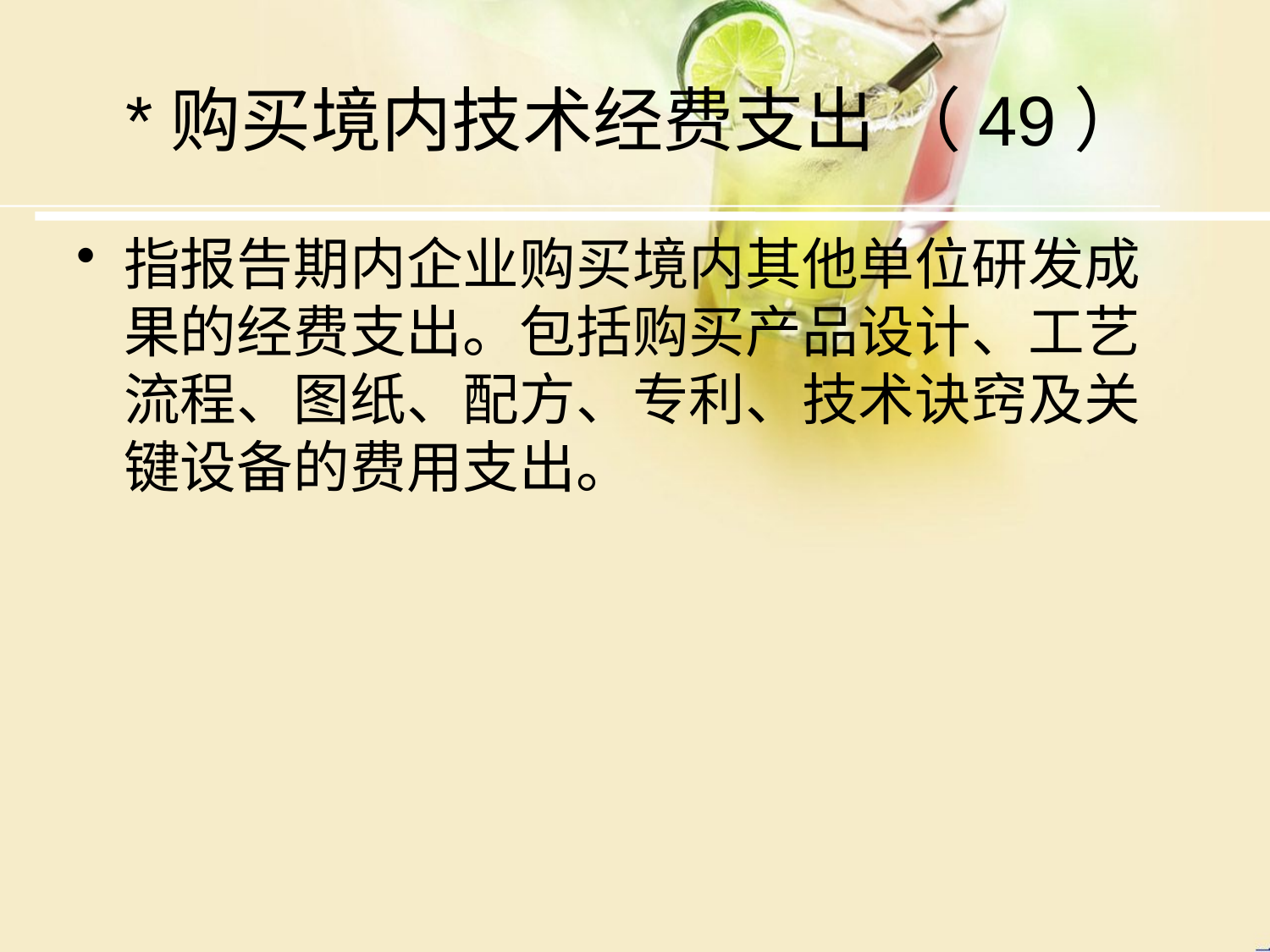

# *购买境内技术经费支出 （49）
指报告期内企业购买境内其他单位研发成果的经费支出。包括购买产品设计、工艺流程、图纸、配方、专利、技术诀窍及关键设备的费用支出。